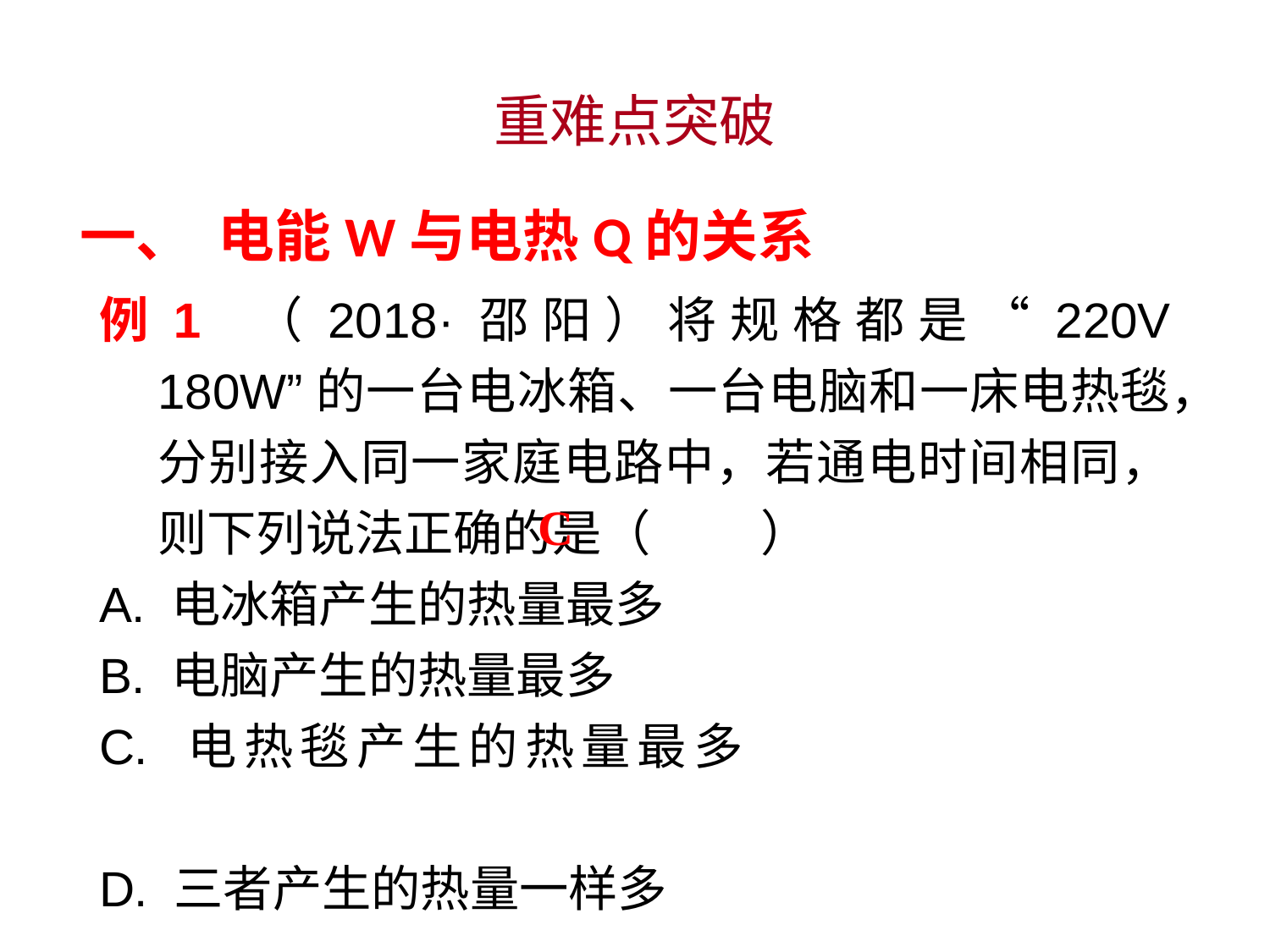

重难点突破
一、  电能W与电热Q的关系
例1 （2018·邵阳）将规格都是“220V 180W”的一台电冰箱、一台电脑和一床电热毯，分别接入同一家庭电路中，若通电时间相同，则下列说法正确的是（　 　）
A. 电冰箱产生的热量最多
B. 电脑产生的热量最多
C. 电热毯产生的热量最多
D. 三者产生的热量一样多
C